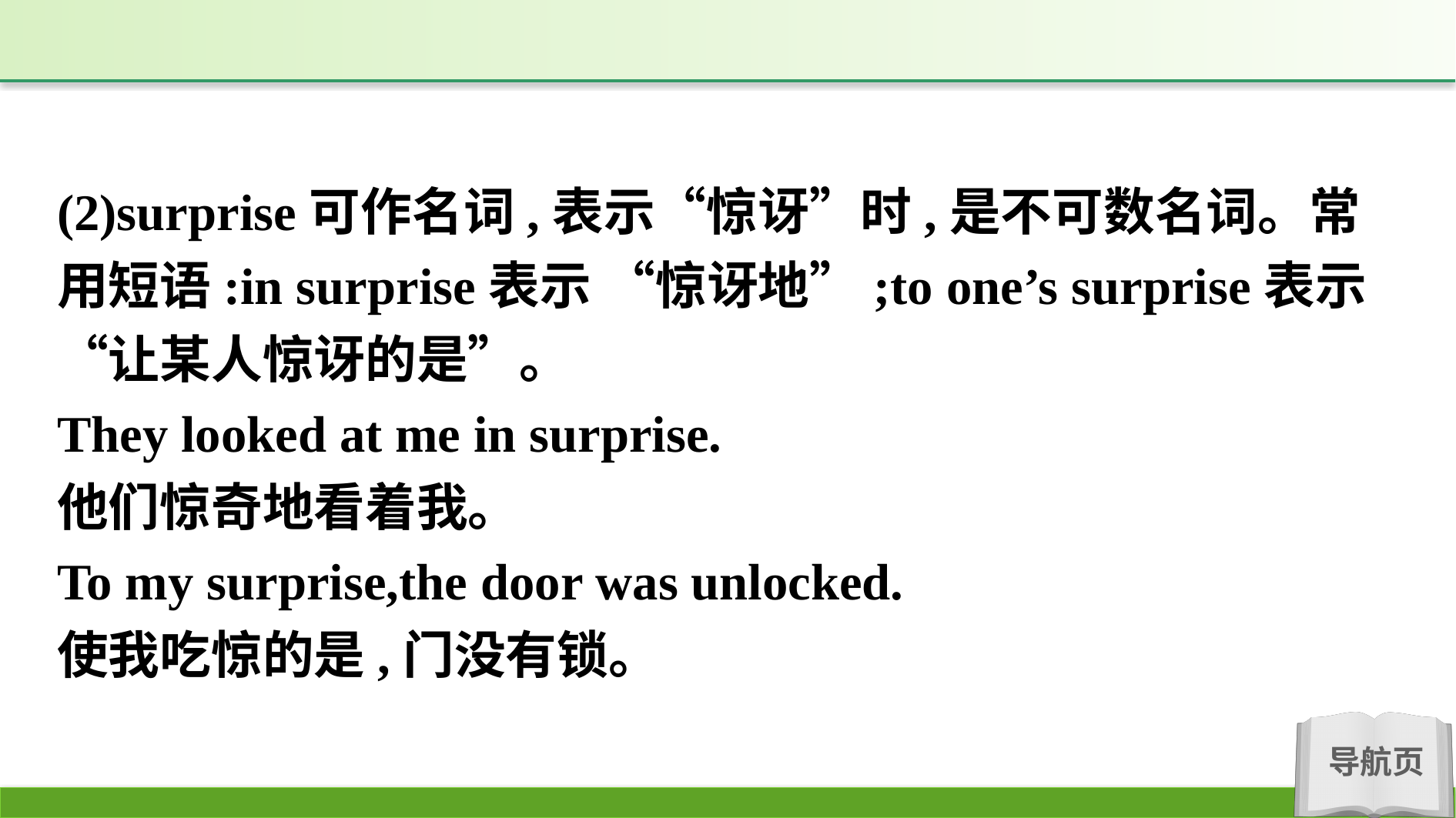

(2)surprise可作名词,表示“惊讶”时,是不可数名词。常用短语:in surprise表示 “惊讶地”;to one’s surprise表示 “让某人惊讶的是”。
They looked at me in surprise.
他们惊奇地看着我。
To my surprise,the door was unlocked.
使我吃惊的是,门没有锁。